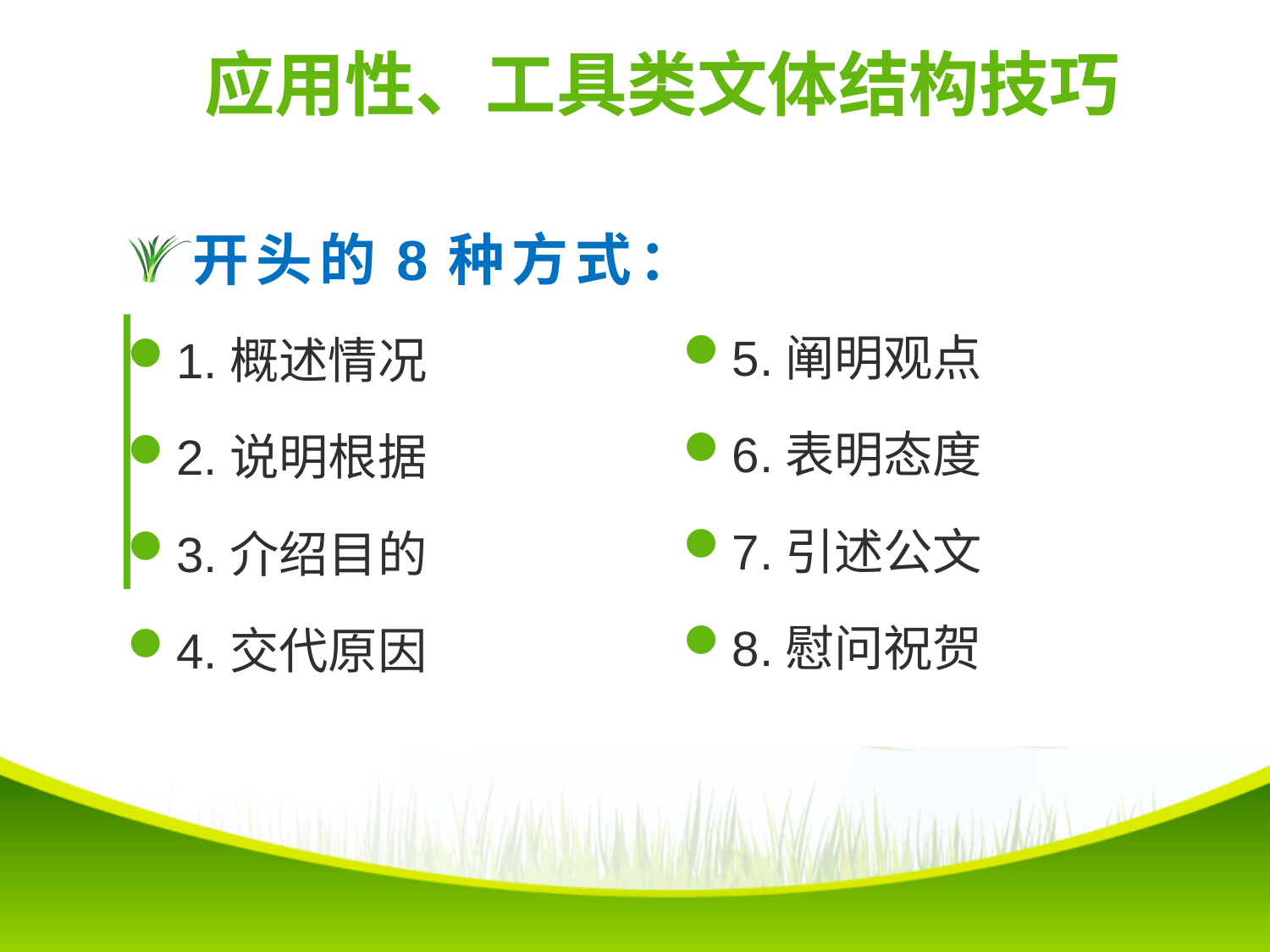

# 应用性、工具类文体结构技巧

开头的8种方式：
1.概述情况
2.说明根据
3.介绍目的
4.交代原因
5.阐明观点
6.表明态度
7.引述公文
8.慰问祝贺